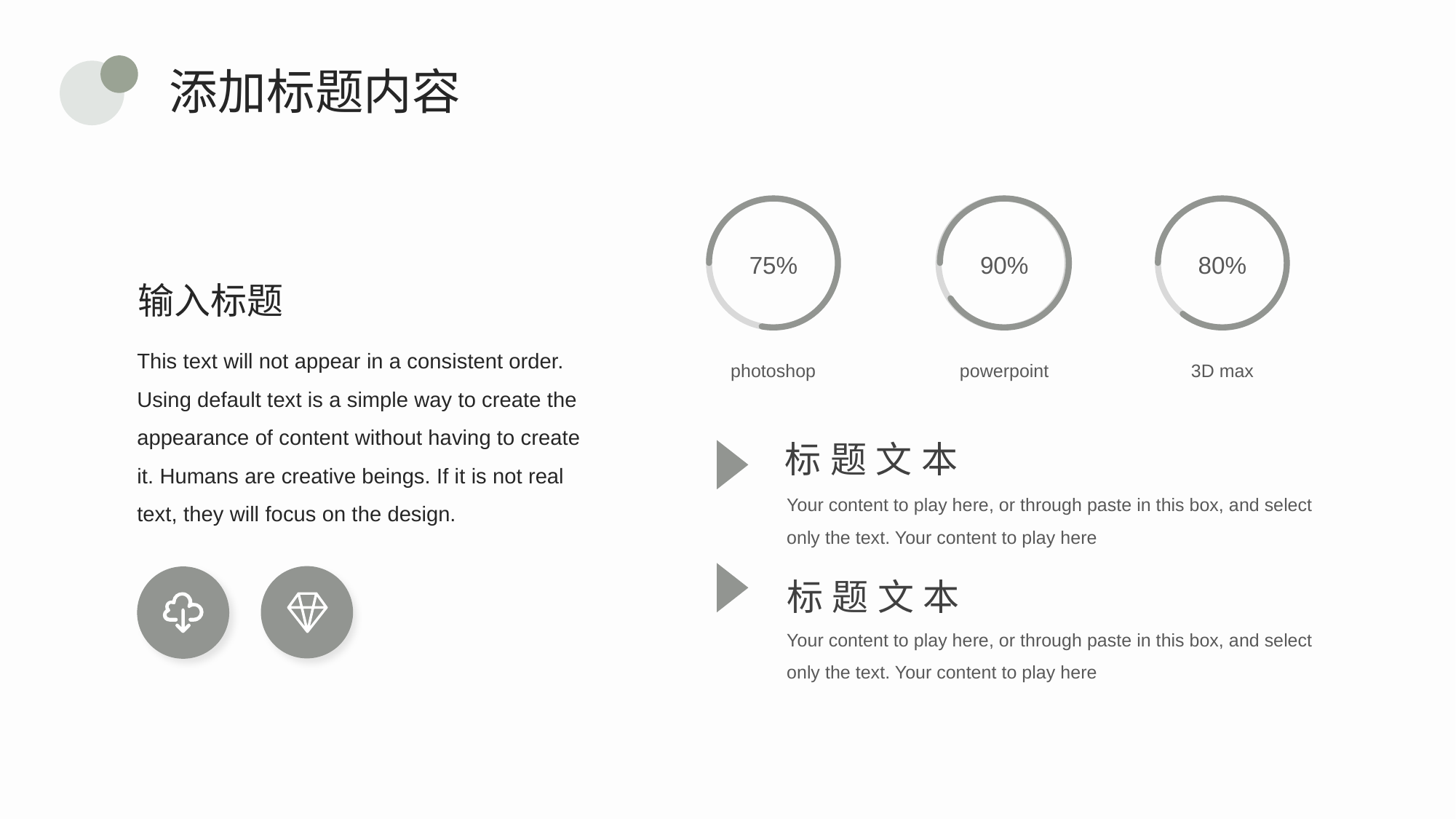

添加标题内容

75%
photoshop

80%
3D max

90%
powerpoint
输入标题
This text will not appear in a consistent order. Using default text is a simple way to create the appearance of content without having to create it. Humans are creative beings. If it is not real text, they will focus on the design.
标题文本

Your content to play here, or through paste in this box, and select only the text. Your content to play here

标题文本

Your content to play here, or through paste in this box, and select only the text. Your content to play here